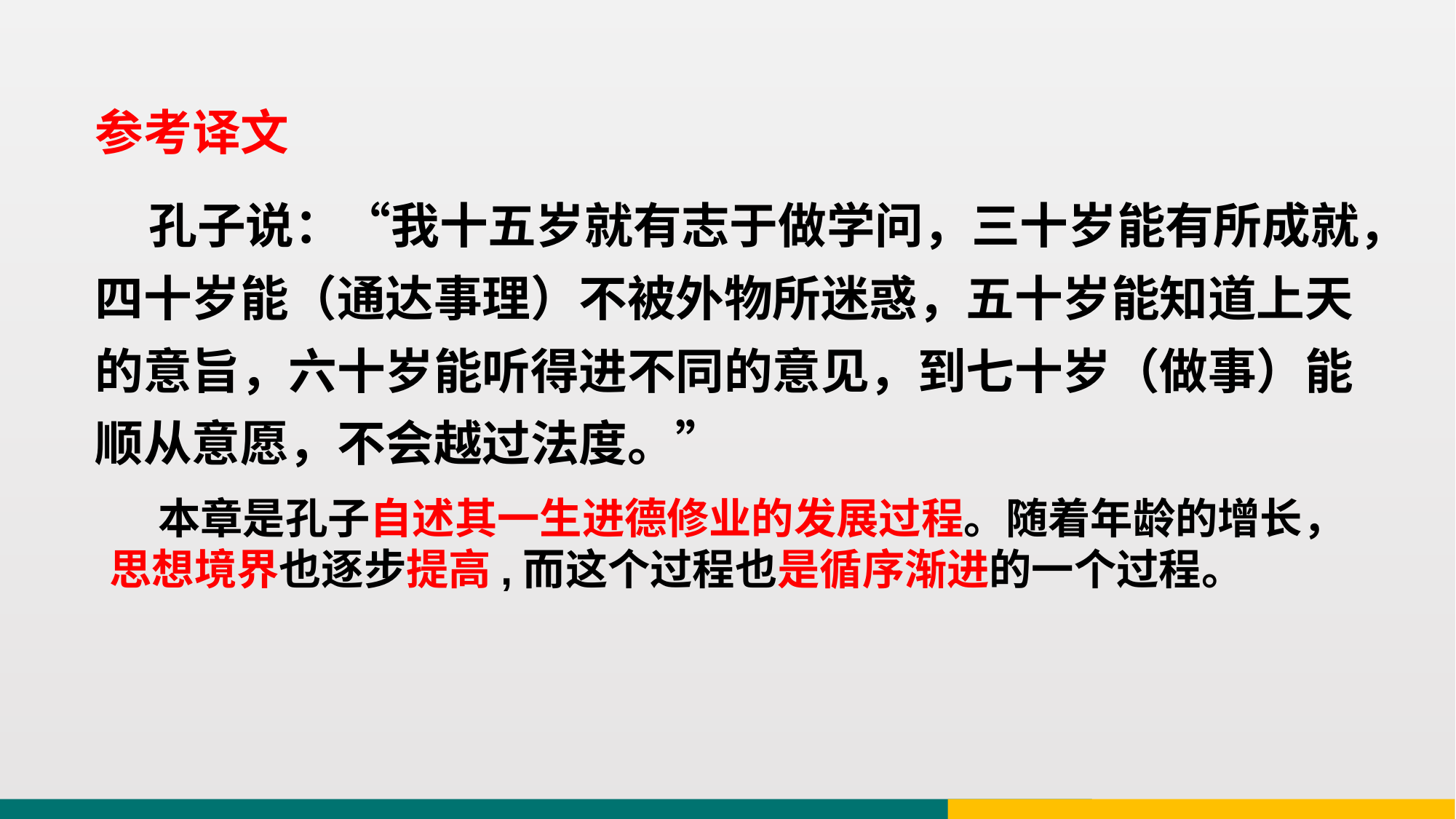

参考译文
    孔子说：“我十五岁就有志于做学问，三十岁能有所成就，四十岁能（通达事理）不被外物所迷惑，五十岁能知道上天的意旨，六十岁能听得进不同的意见，到七十岁（做事）能顺从意愿，不会越过法度。”
    本章是孔子自述其一生进德修业的发展过程。随着年龄的增长，思想境界也逐步提高,而这个过程也是循序渐进的一个过程。